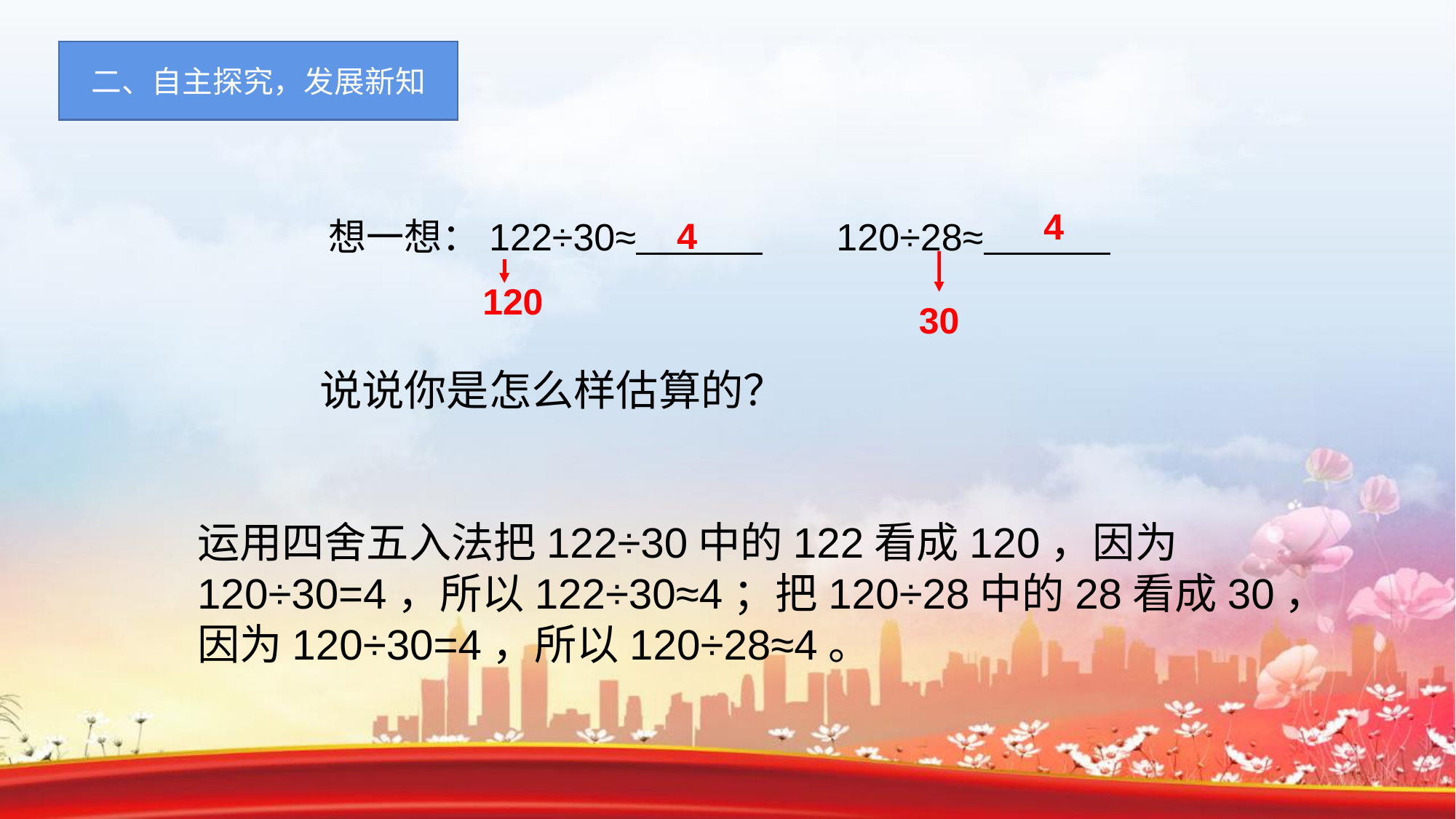

二、自主探究，发展新知
4
想一想：122÷30≈                   120÷28≈
4
30
120
说说你是怎么样估算的？
运用四舍五入法把122÷30中的122看成120，因为120÷30=4，所以122÷30≈4；把120÷28中的28看成30，因为120÷30=4，所以120÷28≈4。